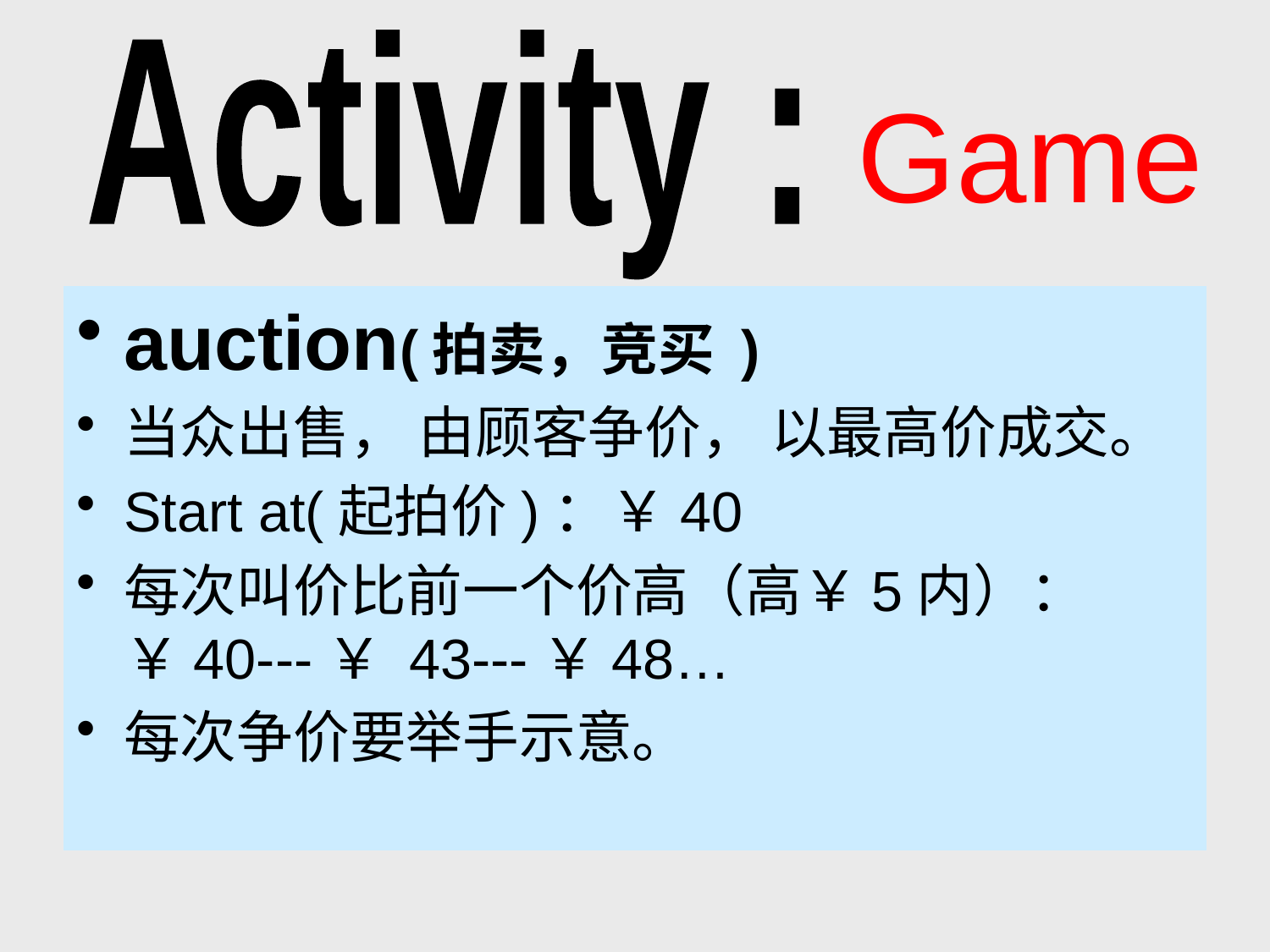

Activity :
Game
auction(拍卖，竞买 )
当众出售， 由顾客争价， 以最高价成交。
Start at(起拍价)：￥40
每次叫价比前一个价高（高￥5内）：￥40---￥ 43---￥48…
每次争价要举手示意。